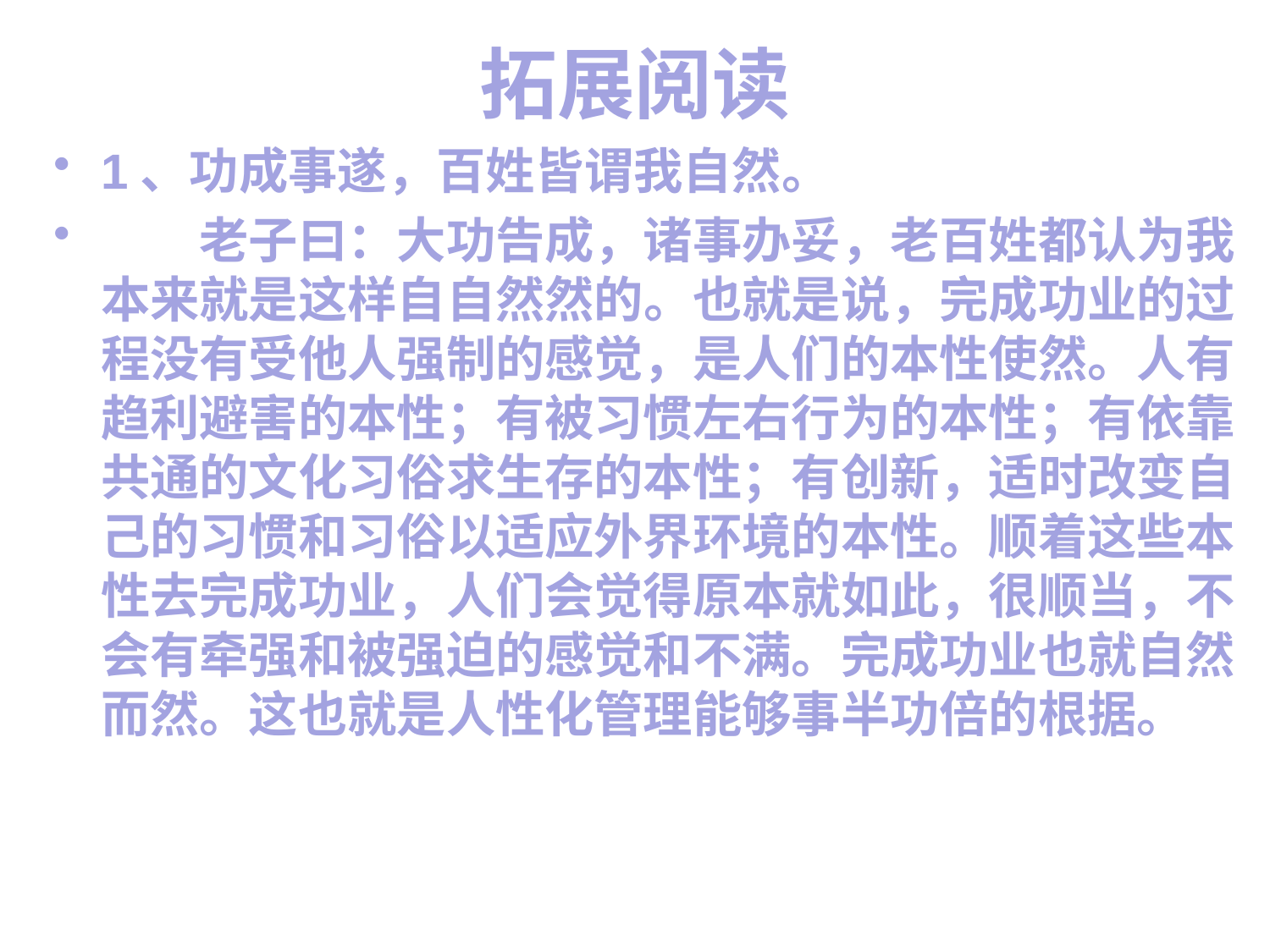

# 拓展阅读
1、功成事遂，百姓皆谓我自然。
　　老子曰：大功告成，诸事办妥，老百姓都认为我本来就是这样自自然然的。也就是说，完成功业的过程没有受他人强制的感觉，是人们的本性使然。人有趋利避害的本性；有被习惯左右行为的本性；有依靠共通的文化习俗求生存的本性；有创新，适时改变自己的习惯和习俗以适应外界环境的本性。顺着这些本性去完成功业，人们会觉得原本就如此，很顺当，不会有牵强和被强迫的感觉和不满。完成功业也就自然而然。这也就是人性化管理能够事半功倍的根据。